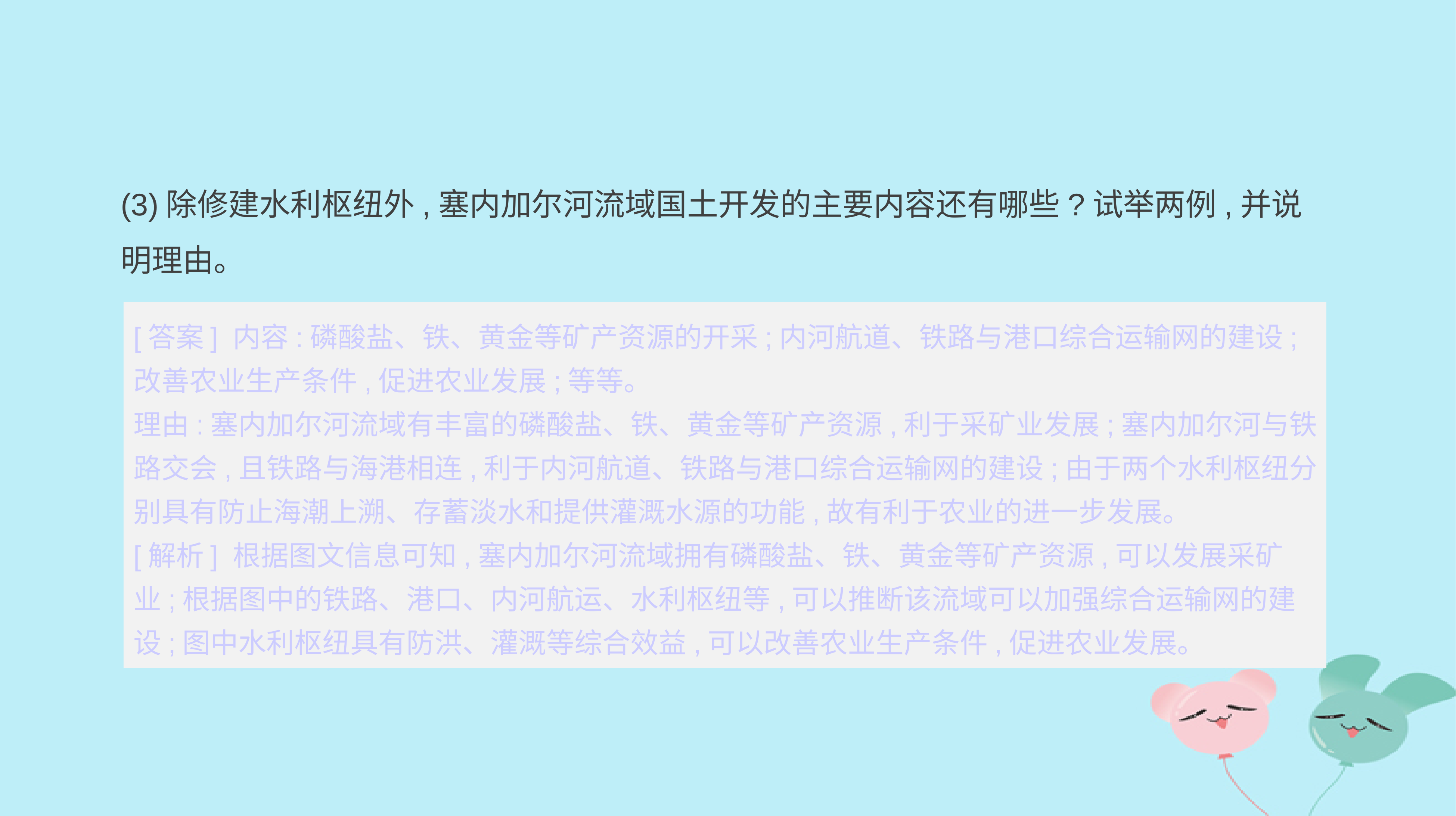

(3)除修建水利枢纽外,塞内加尔河流域国土开发的主要内容还有哪些?试举两例,并说明理由。

[答案] 内容:磷酸盐、铁、黄金等矿产资源的开采;内河航道、铁路与港口综合运输网的建设;改善农业生产条件,促进农业发展;等等。
理由:塞内加尔河流域有丰富的磷酸盐、铁、黄金等矿产资源,利于采矿业发展;塞内加尔河与铁路交会,且铁路与海港相连,利于内河航道、铁路与港口综合运输网的建设;由于两个水利枢纽分别具有防止海潮上溯、存蓄淡水和提供灌溉水源的功能,故有利于农业的进一步发展。
[解析] 根据图文信息可知,塞内加尔河流域拥有磷酸盐、铁、黄金等矿产资源,可以发展采矿业;根据图中的铁路、港口、内河航运、水利枢纽等,可以推断该流域可以加强综合运输网的建设;图中水利枢纽具有防洪、灌溉等综合效益,可以改善农业生产条件,促进农业发展。